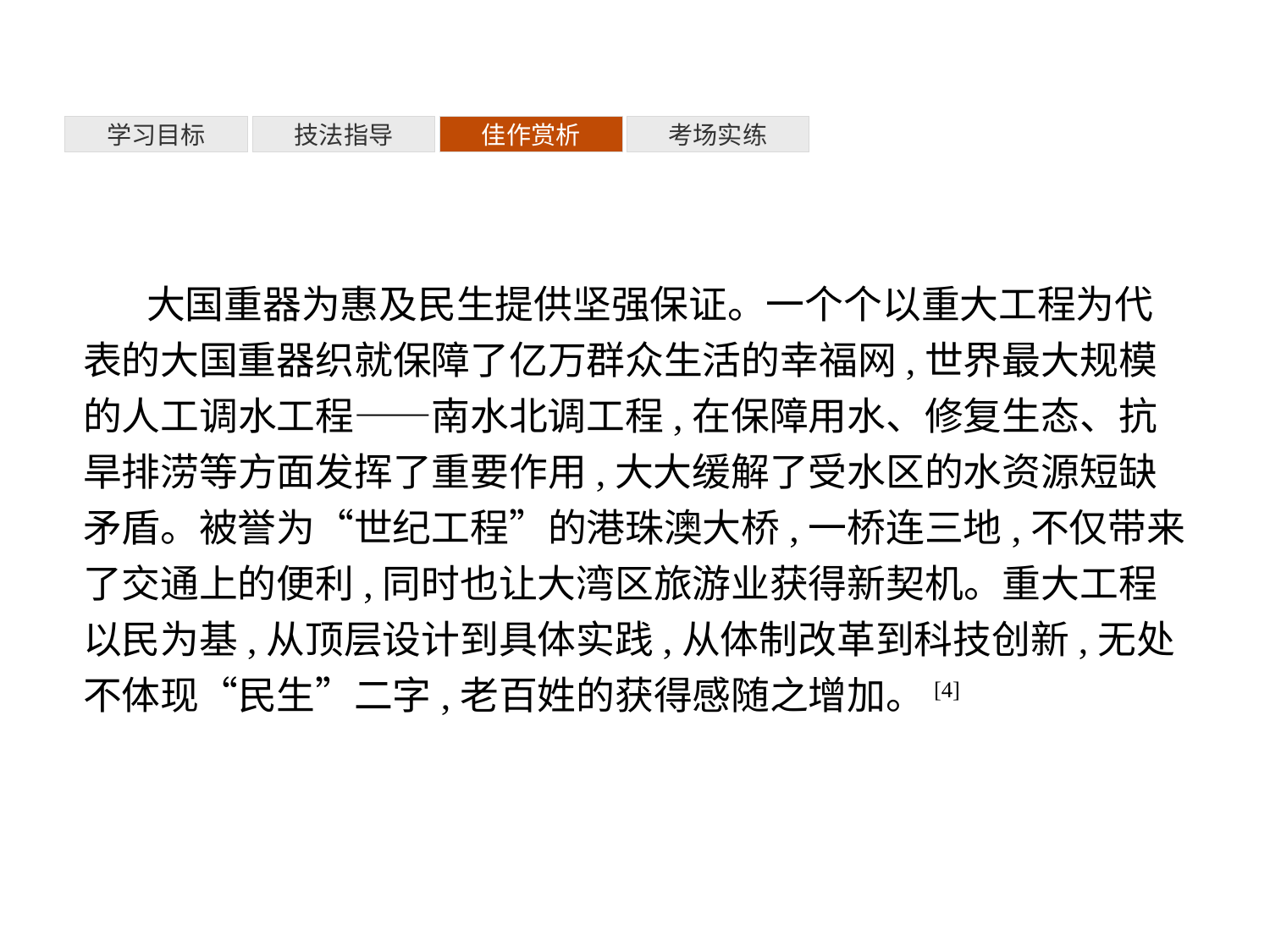

考场实练
佳作赏析
技法指导
学习目标
大国重器为惠及民生提供坚强保证。一个个以重大工程为代表的大国重器织就保障了亿万群众生活的幸福网,世界最大规模的人工调水工程——南水北调工程,在保障用水、修复生态、抗旱排涝等方面发挥了重要作用,大大缓解了受水区的水资源短缺矛盾。被誉为“世纪工程”的港珠澳大桥,一桥连三地,不仅带来了交通上的便利,同时也让大湾区旅游业获得新契机。重大工程以民为基,从顶层设计到具体实践,从体制改革到科技创新,无处不体现“民生”二字,老百姓的获得感随之增加。[4]